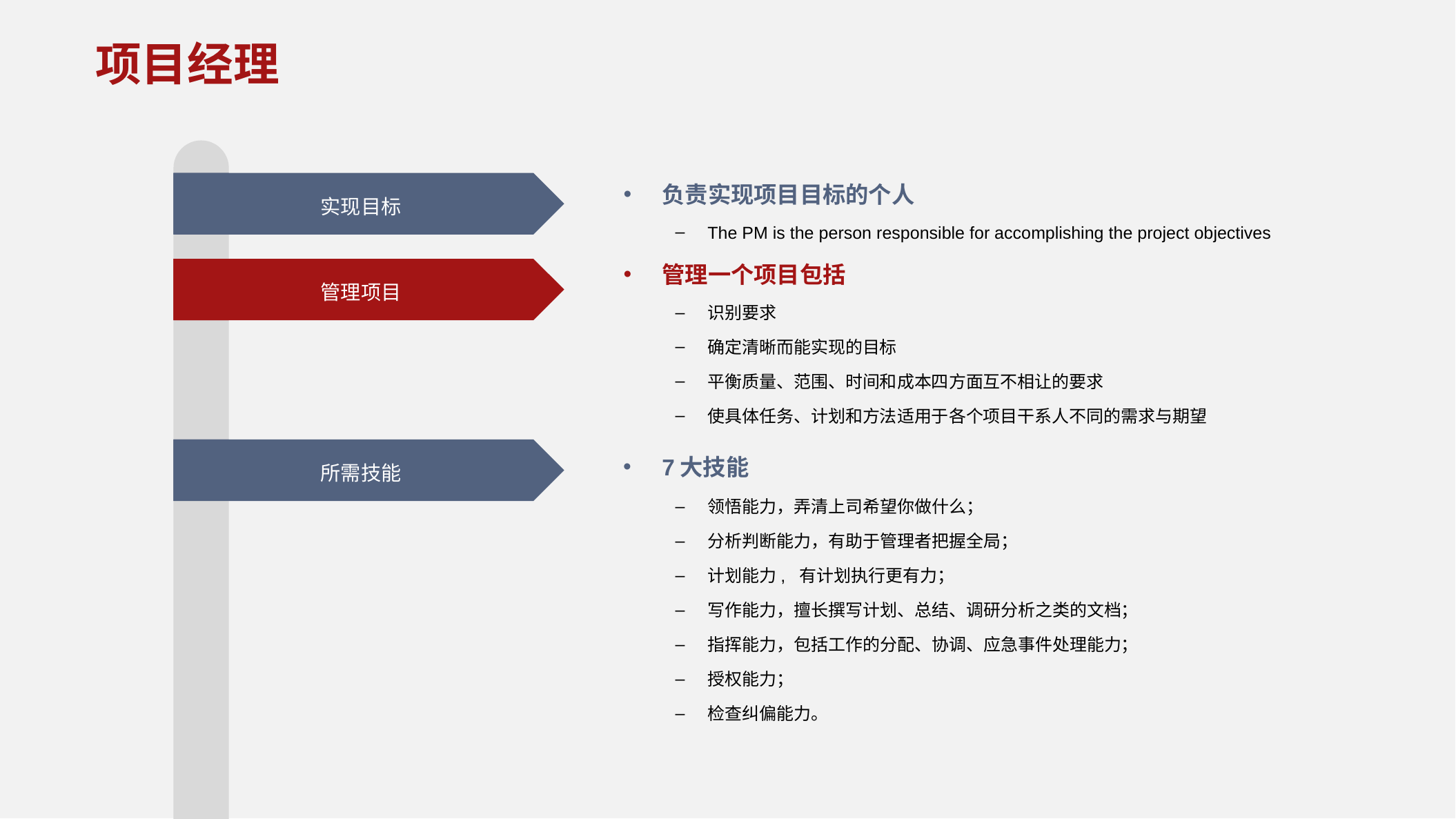

项目经理

负责实现项目目标的个人
The PM is the person responsible for accomplishing the project objectives
管理一个项目包括
识别要求
确定清晰而能实现的目标
平衡质量、范围、时间和成本四方面互不相让的要求
使具体任务、计划和方法适用于各个项目干系人不同的需求与期望

实现目标
管理项目

7大技能
领悟能力，弄清上司希望你做什么；
分析判断能力，有助于管理者把握全局；
计划能力,  有计划执行更有力；
写作能力，擅长撰写计划、总结、调研分析之类的文档；
指挥能力，包括工作的分配、协调、应急事件处理能力；
授权能力；
检查纠偏能力。
所需技能